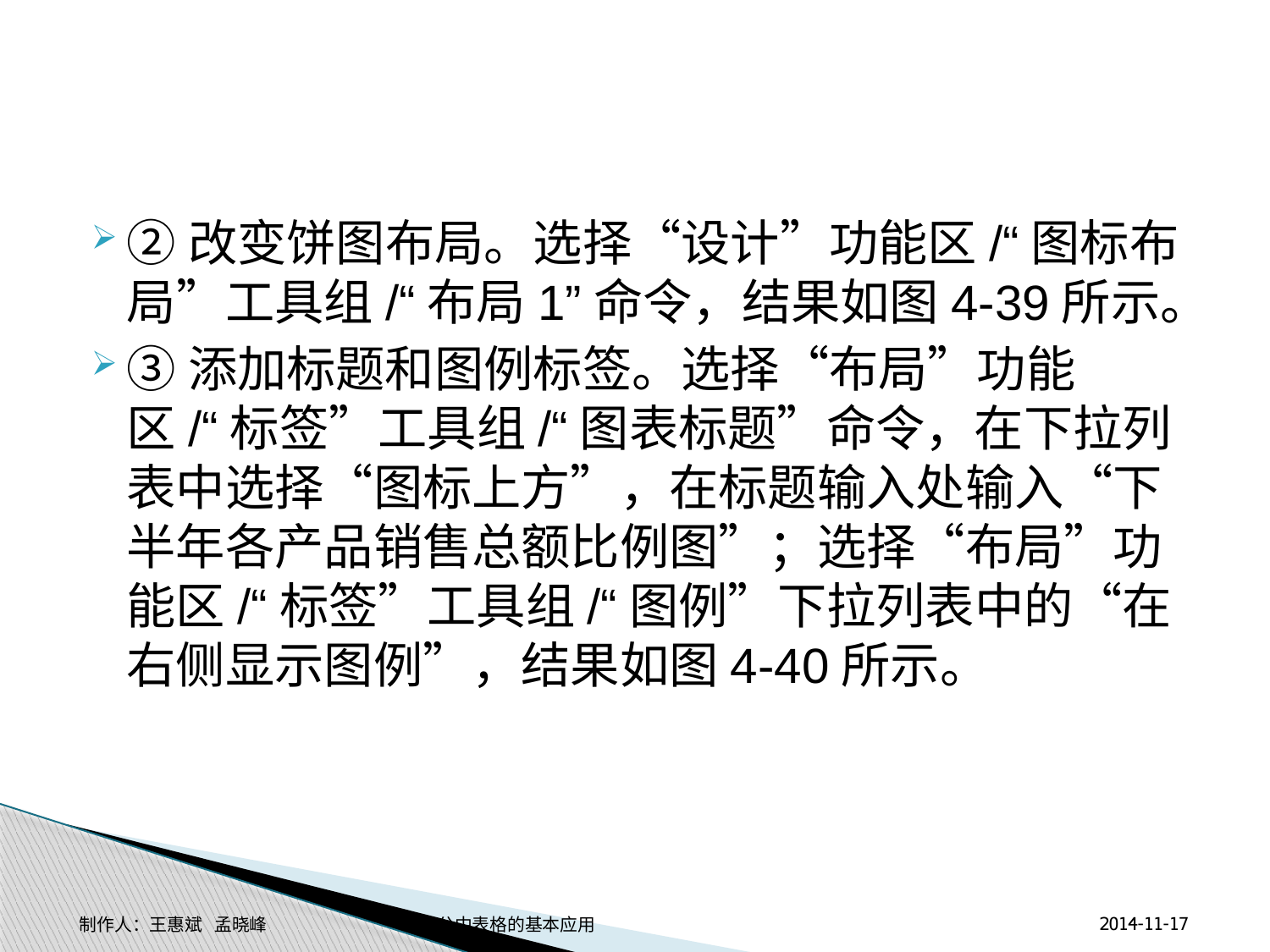

#
②改变饼图布局。选择“设计”功能区/“图标布局”工具组/“布局1”命令，结果如图4-39所示。
③添加标题和图例标签。选择“布局”功能区/“标签”工具组/“图表标题”命令，在下拉列表中选择“图标上方”，在标题输入处输入“下半年各产品销售总额比例图”；选择“布局”功能区/“标签”工具组/“图例”下拉列表中的“在右侧显示图例”，结果如图4-40所示。
2014-11-17
制作人：王惠斌   孟晓峰                                      办公中表格的基本应用